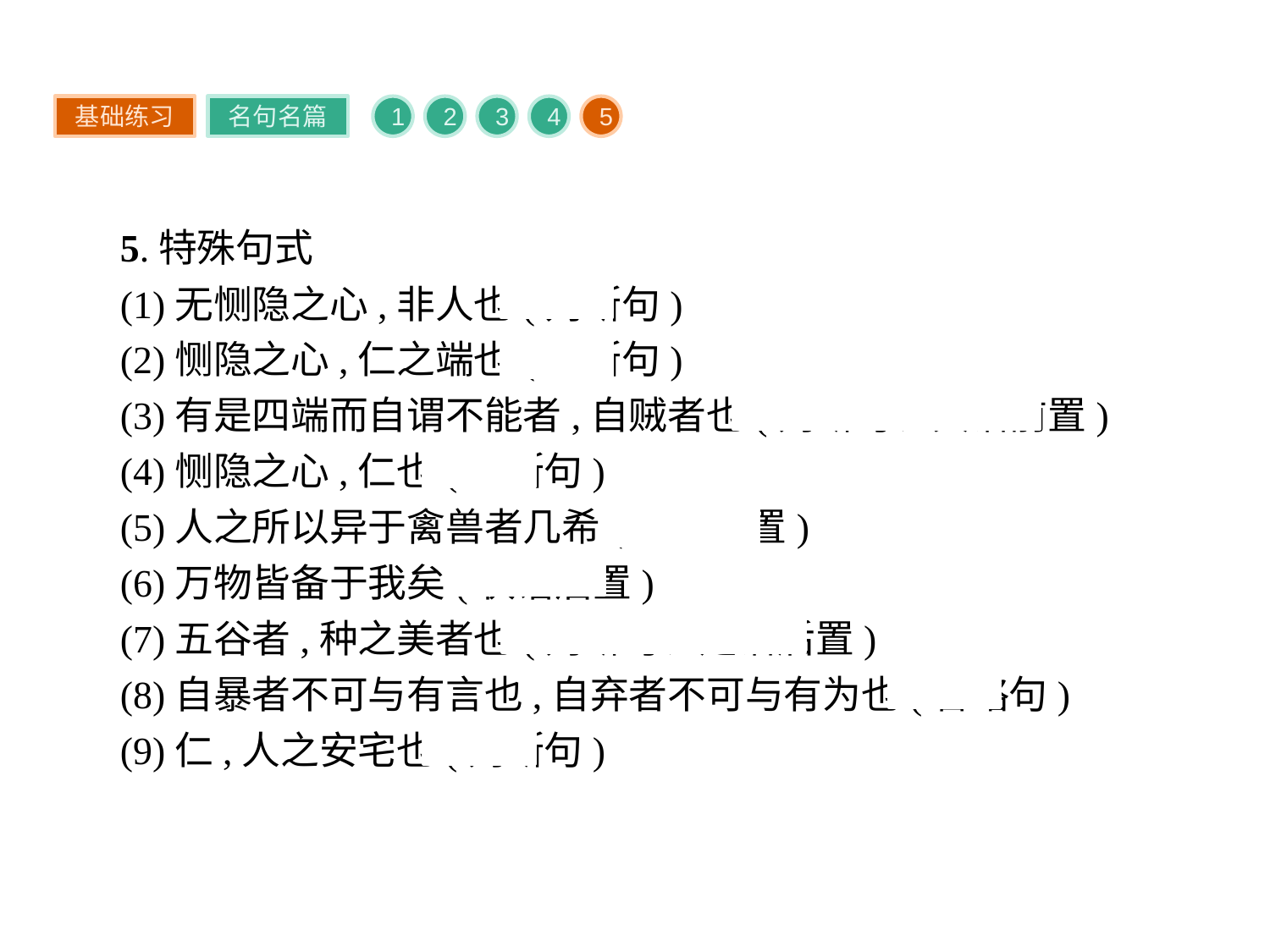

基础练习
名句名篇
1
2
3
4
5
5.特殊句式
(1)无恻隐之心,非人也(判断句)
(2)恻隐之心,仁之端也(判断句)
(3)有是四端而自谓不能者,自贼者也(判断句、宾语前置)
(4)恻隐之心,仁也(判断句)
(5)人之所以异于禽兽者几希(状语后置)
(6)万物皆备于我矣(状语后置)
(7)五谷者,种之美者也(判断句、定语后置)
(8)自暴者不可与有言也,自弃者不可与有为也(省略句)
(9)仁,人之安宅也(判断句)